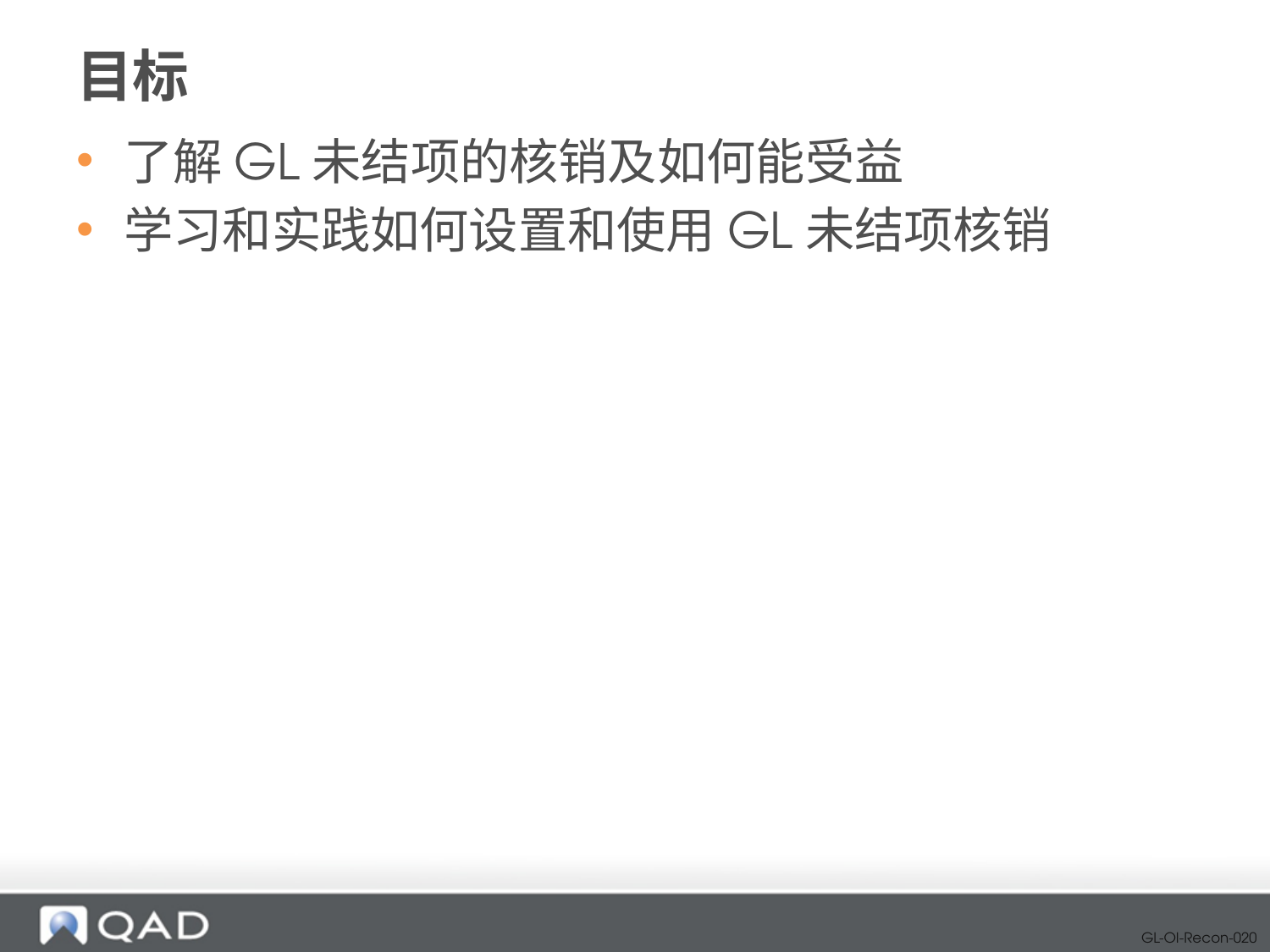

# 目标
了解GL未结项的核销及如何能受益
学习和实践如何设置和使用GL未结项核销

GL-OI-Recon-020